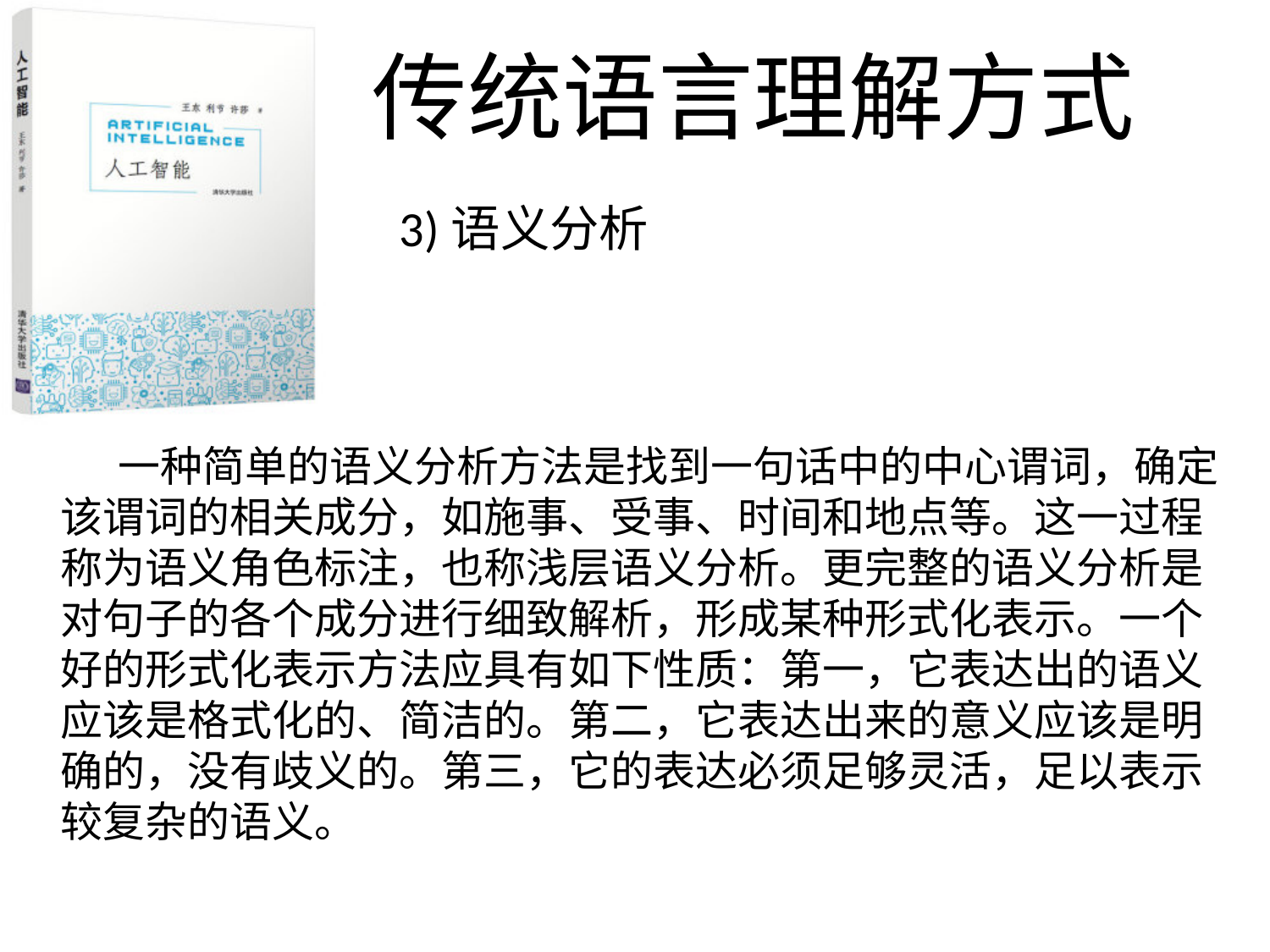

传统语言理解方式
3)语义分析
     一种简单的语义分析方法是找到一句话中的中心谓词，确定该谓词的相关成分，如施事、受事、时间和地点等。这一过程称为语义角色标注，也称浅层语义分析。更完整的语义分析是对句子的各个成分进行细致解析，形成某种形式化表示。一个好的形式化表示方法应具有如下性质：第一，它表达出的语义应该是格式化的、简洁的。第二，它表达出来的意义应该是明确的，没有歧义的。第三，它的表达必须足够灵活，足以表示较复杂的语义。